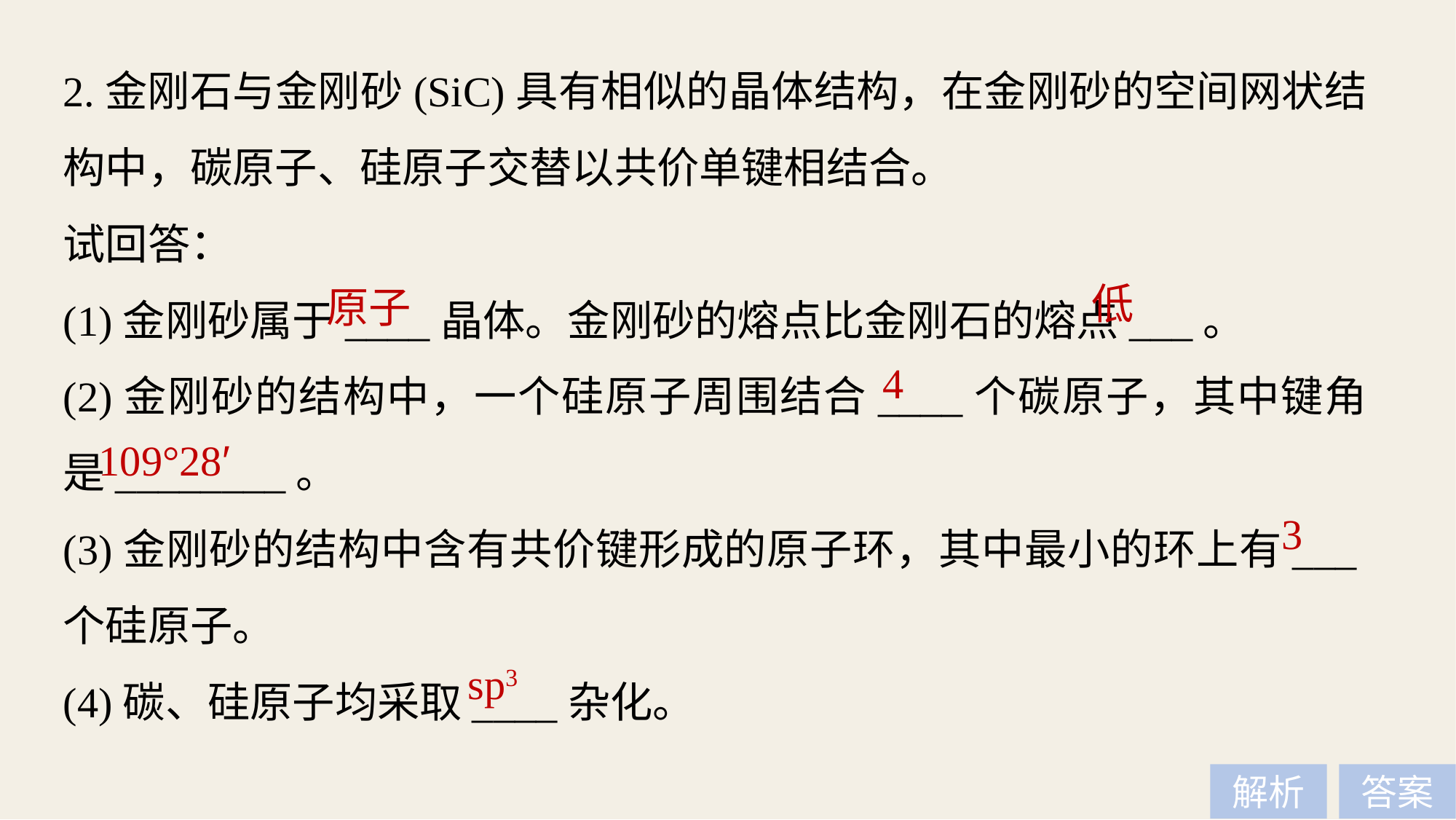

2.金刚石与金刚砂(SiC)具有相似的晶体结构，在金刚砂的空间网状结构中，碳原子、硅原子交替以共价单键相结合。
试回答：
(1)金刚砂属于____晶体。金刚砂的熔点比金刚石的熔点___。
(2)金刚砂的结构中，一个硅原子周围结合____个碳原子，其中键角是________。
(3)金刚砂的结构中含有共价键形成的原子环，其中最小的环上有___个硅原子。
(4)碳、硅原子均采取____杂化。
低
原子
4
109°28′
3
sp3
解析
答案